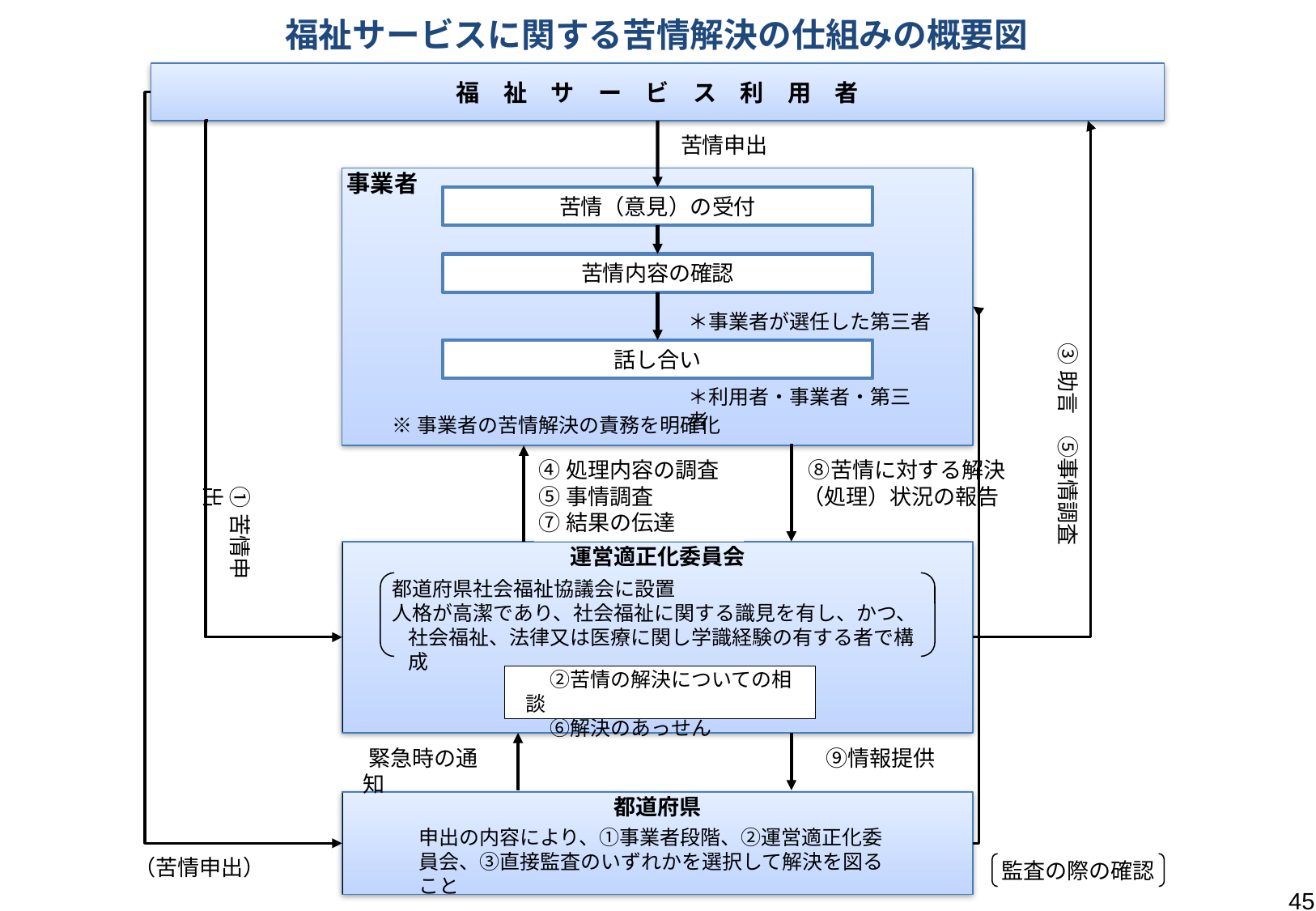

# 福祉サービスに関する苦情解決の仕組みの概要図
福　祉　サ　ー　ビ　ス　利　用　者
　苦情申出
事業者
苦情（意見）の受付
苦情内容の確認
＊事業者が選任した第三者
③助言　⑤事情調査
話し合い
＊利用者・事業者・第三者
※事業者の苦情解決の責務を明確化
④処理内容の調査
⑤事情調査
⑦結果の伝達
　⑧苦情に対する解決（処理）状況の報告
①苦情申出
運営適正化委員会
都道府県社会福祉協議会に設置
人格が高潔であり、社会福祉に関する識見を有し、かつ、社会福祉、法律又は医療に関し学識経験の有する者で構成

　　②苦情の解決についての相談
　　⑥解決のあっせん
　緊急時の通知
　⑨情報提供
都道府県
申出の内容により、①事業者段階、②運営適正化委員会、③直接監査のいずれかを選択して解決を図ること
（苦情申出）
監査の際の確認
45